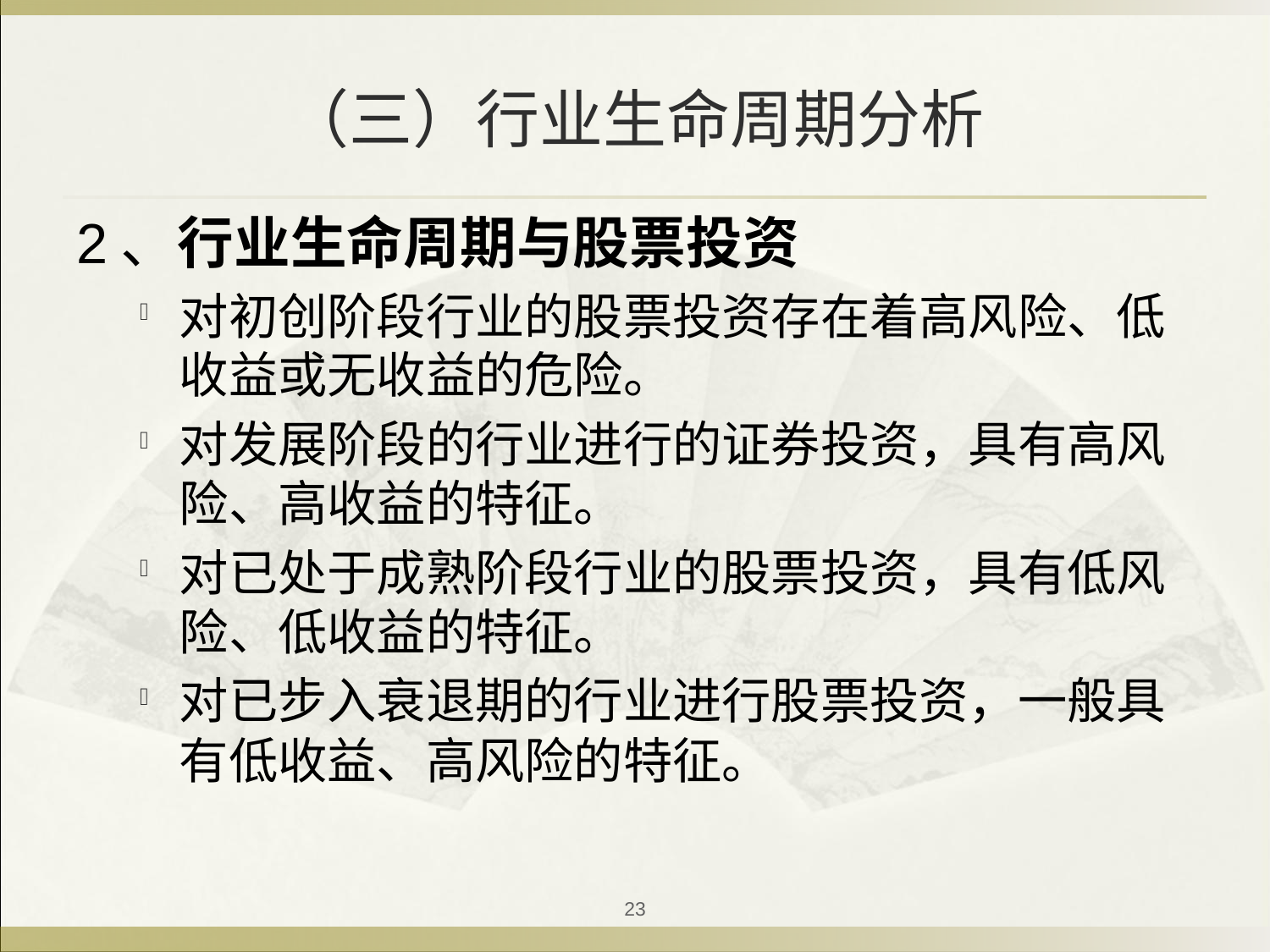

# （三）行业生命周期分析
2、行业生命周期与股票投资
对初创阶段行业的股票投资存在着高风险、低收益或无收益的危险。
对发展阶段的行业进行的证券投资，具有高风险、高收益的特征。
对已处于成熟阶段行业的股票投资，具有低风险、低收益的特征。
对已步入衰退期的行业进行股票投资，一般具有低收益、高风险的特征。
23